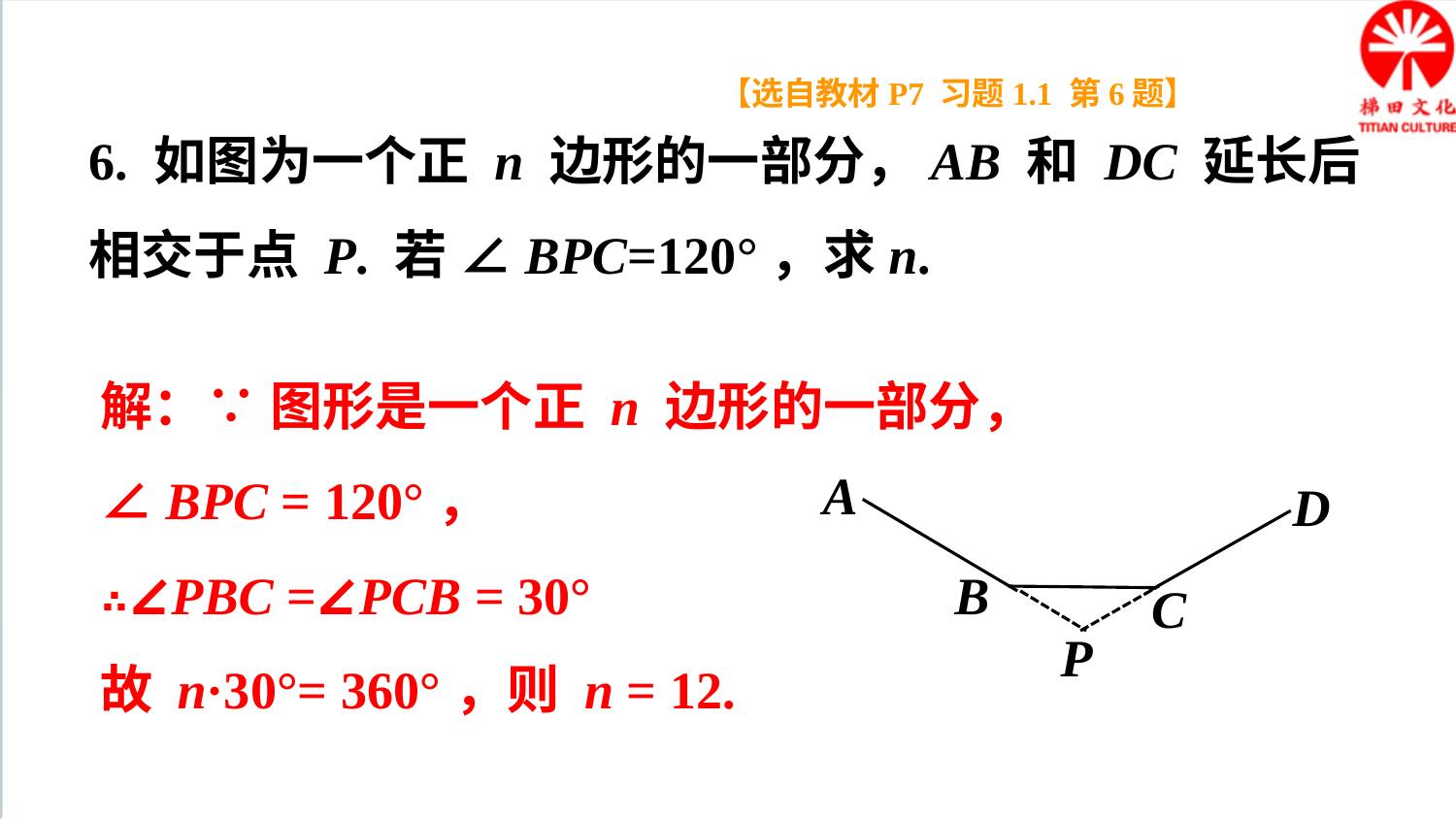

【选自教材P7 习题1.1 第6题】
6. 如图为一个正 n 边形的一部分，AB 和 DC 延长后相交于点 P. 若 ∠BPC=120°，求n.
解：∵ 图形是一个正 n 边形的一部分，∠BPC = 120°，
∴∠PBC =∠PCB = 30°
故 n·30°= 360°，则 n = 12.
A
D
B
C
P